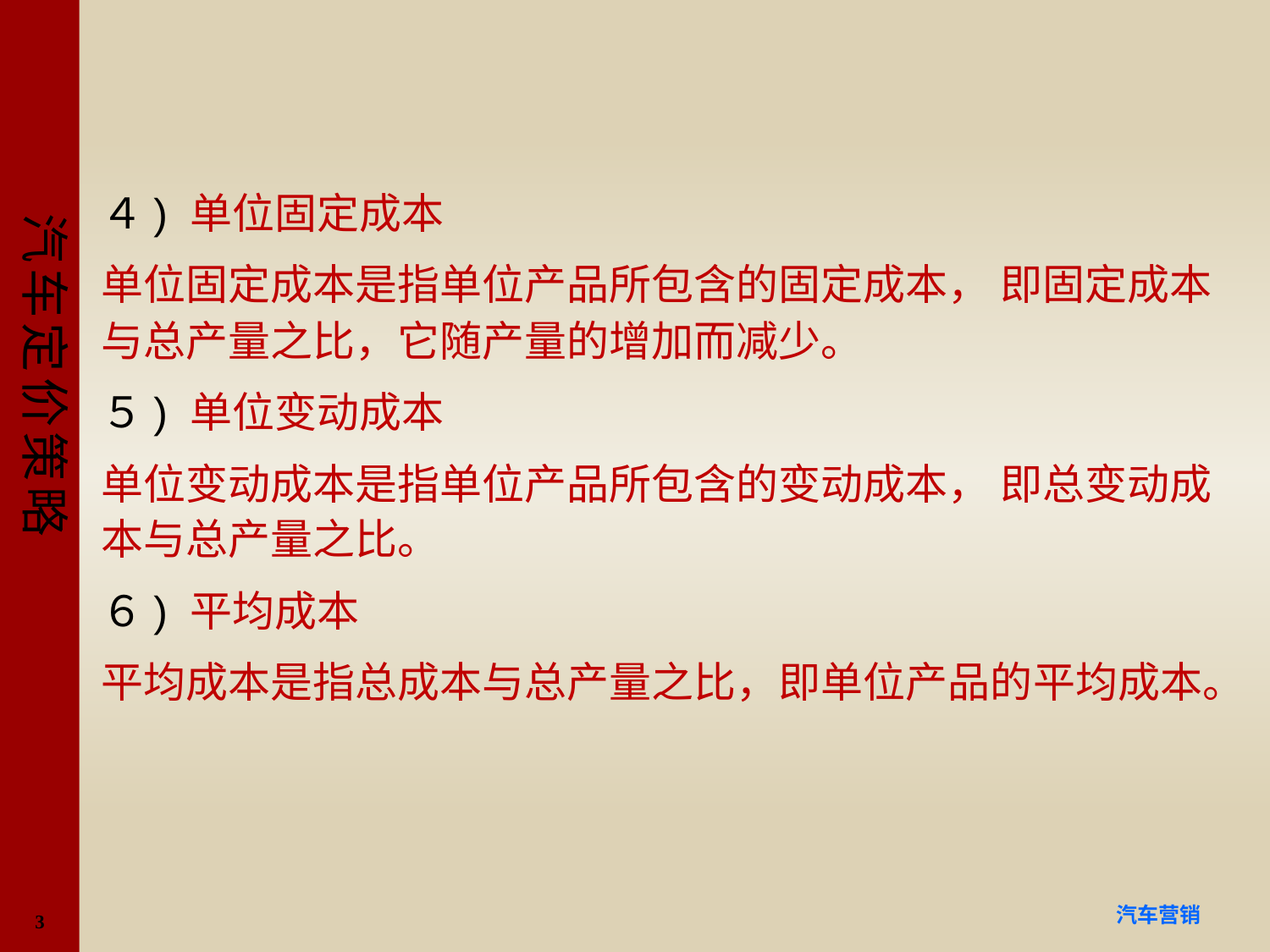

#
４) 单位固定成本
单位固定成本是指单位产品所包含的固定成本， 即固定成本与总产量之比，它随产量的增加而减少。
５) 单位变动成本
单位变动成本是指单位产品所包含的变动成本， 即总变动成本与总产量之比。
６) 平均成本
平均成本是指总成本与总产量之比，即单位产品的平均成本。
3